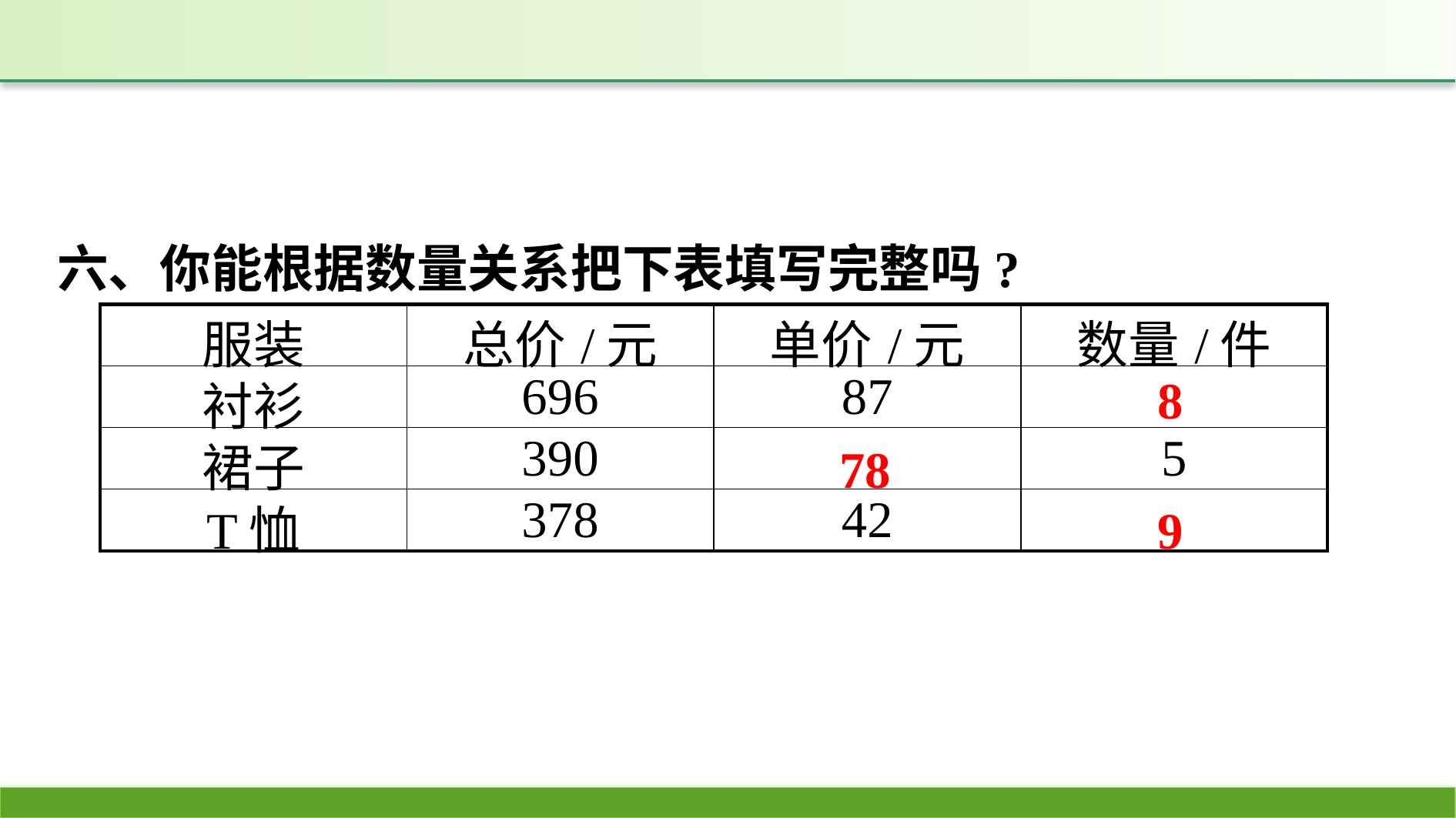

六、你能根据数量关系把下表填写完整吗?
| 服装 | 总价/元 | 单价/元 | 数量/件 |
| --- | --- | --- | --- |
| 衬衫 | 696 | 87 |  |
| 裙子 | 390 |  | 5 |
| T恤 | 378 | 42 |  |
8
78
9